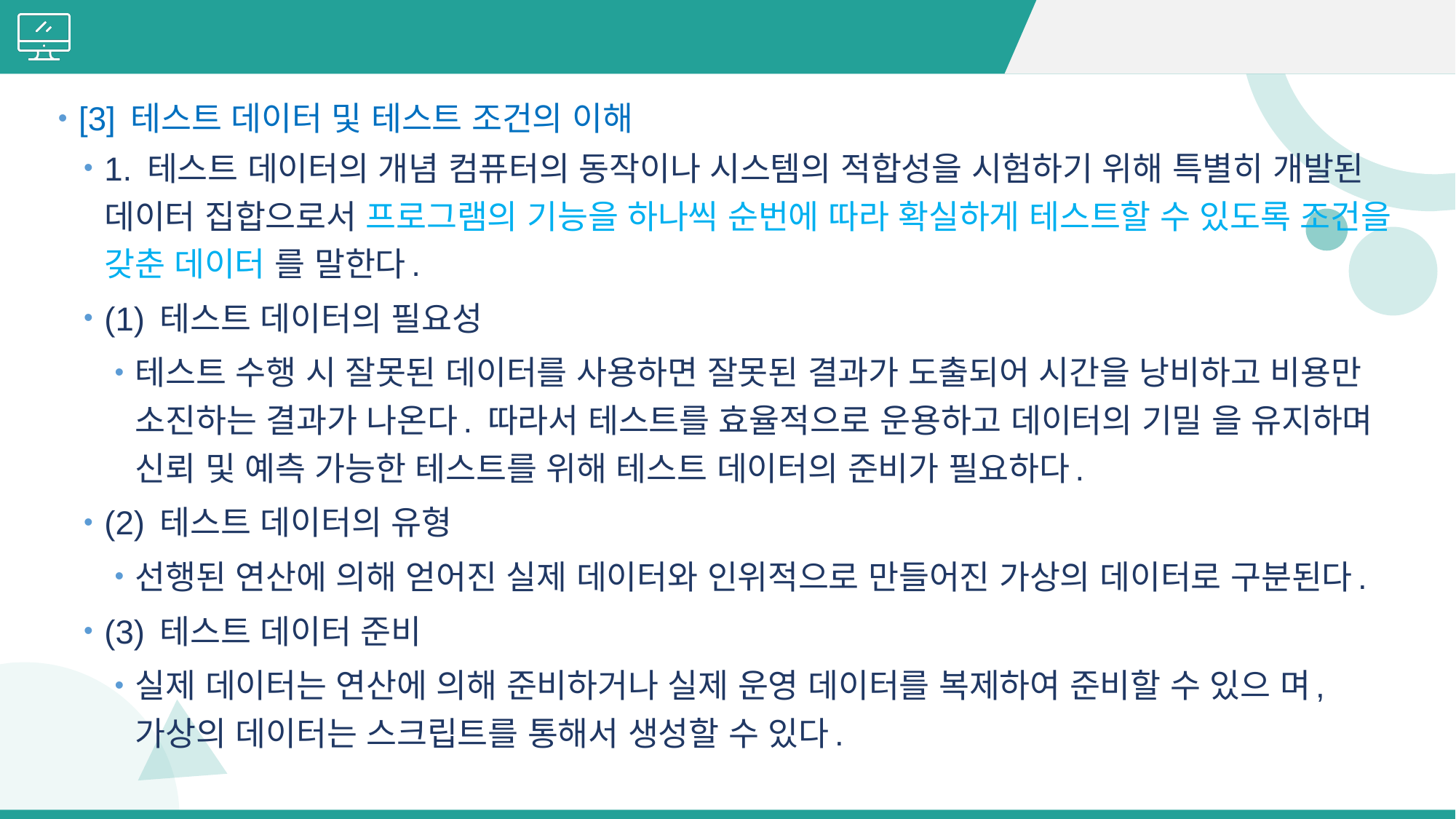

#
[3] 테스트 데이터 및 테스트 조건의 이해
1. 테스트 데이터의 개념 컴퓨터의 동작이나 시스템의 적합성을 시험하기 위해 특별히 개발된 데이터 집합으로서 프로그램의 기능을 하나씩 순번에 따라 확실하게 테스트할 수 있도록 조건을 갖춘 데이터 를 말한다.
(1) 테스트 데이터의 필요성
테스트 수행 시 잘못된 데이터를 사용하면 잘못된 결과가 도출되어 시간을 낭비하고 비용만 소진하는 결과가 나온다. 따라서 테스트를 효율적으로 운용하고 데이터의 기밀 을 유지하며 신뢰 및 예측 가능한 테스트를 위해 테스트 데이터의 준비가 필요하다.
(2) 테스트 데이터의 유형
선행된 연산에 의해 얻어진 실제 데이터와 인위적으로 만들어진 가상의 데이터로 구분된다.
(3) 테스트 데이터 준비
실제 데이터는 연산에 의해 준비하거나 실제 운영 데이터를 복제하여 준비할 수 있으 며, 가상의 데이터는 스크립트를 통해서 생성할 수 있다.